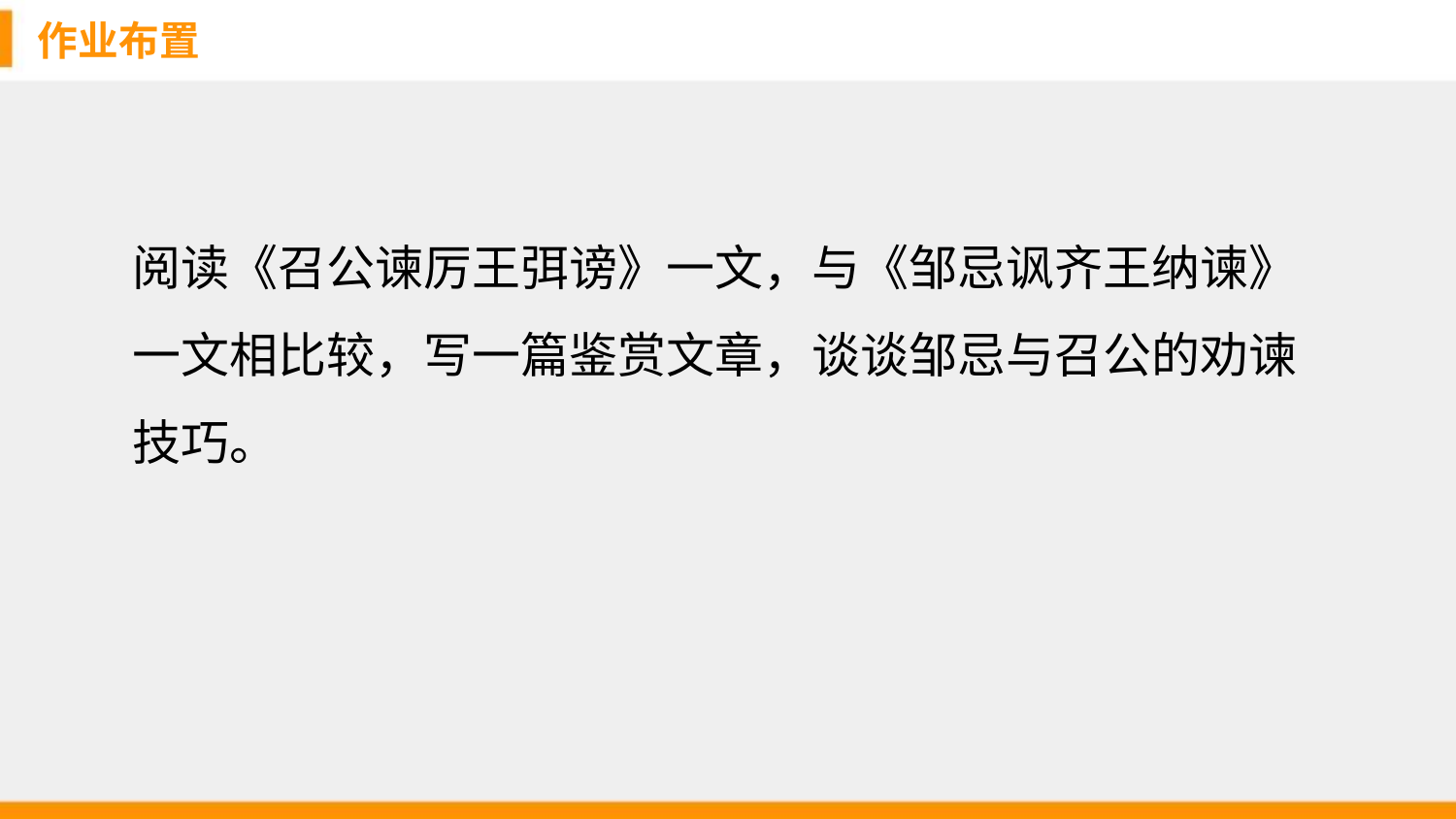

作业布置

阅读《召公谏厉王弭谤》一文，与《邹忌讽齐王纳谏》一文相比较，写一篇鉴赏文章，谈谈邹忌与召公的劝谏技巧。